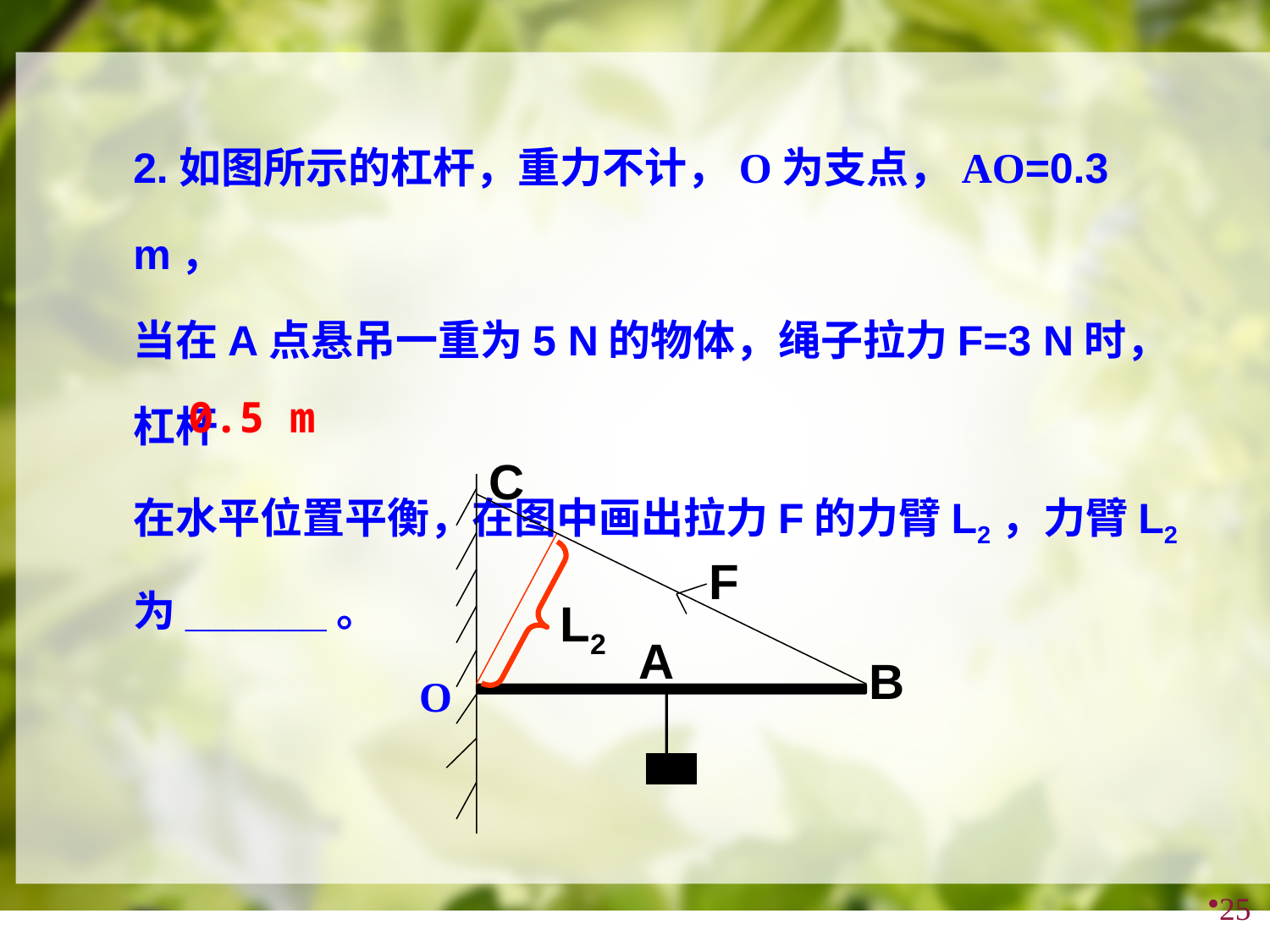

2.如图所示的杠杆，重力不计，O为支点，AO=0.3 m，
当在A点悬吊一重为5 N的物体，绳子拉力F=3 N时，杠杆
在水平位置平衡，在图中画出拉力F的力臂L2，力臂L2
为______。
0.5 m
C

F

L2

A
B
O

25